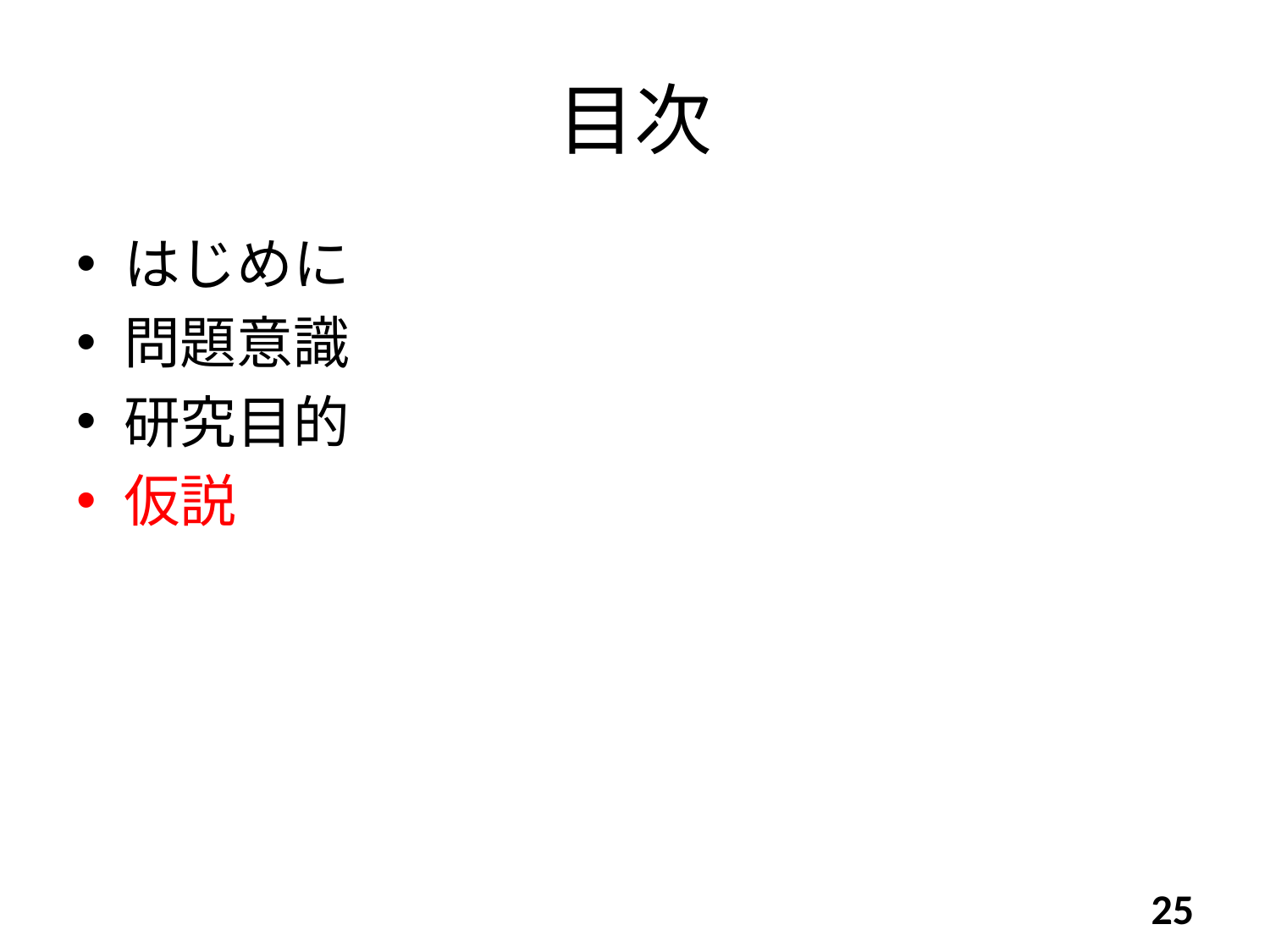

# 目次
はじめに
問題意識
研究目的
仮説
25